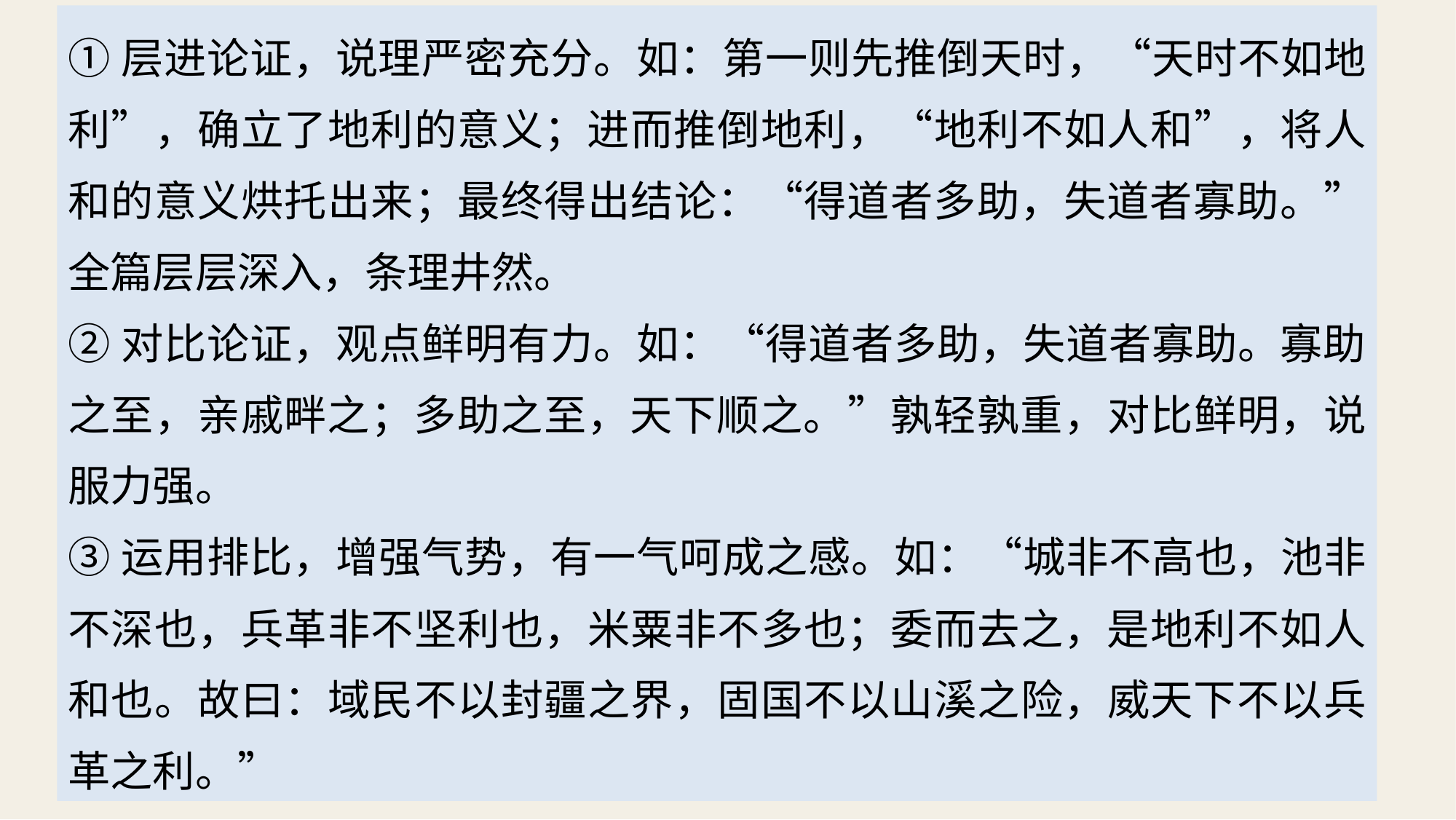

①层进论证，说理严密充分。如：第一则先推倒天时，“天时不如地利”，确立了地利的意义；进而推倒地利，“地利不如人和”，将人和的意义烘托出来；最终得出结论：“得道者多助，失道者寡助。”全篇层层深入，条理井然。
②对比论证，观点鲜明有力。如：“得道者多助，失道者寡助。寡助之至，亲戚畔之；多助之至，天下顺之。”孰轻孰重，对比鲜明，说服力强。
③运用排比，增强气势，有一气呵成之感。如：“城非不高也，池非不深也，兵革非不坚利也，米粟非不多也；委而去之，是地利不如人和也。故曰：域民不以封疆之界，固国不以山溪之险，威天下不以兵革之利。”